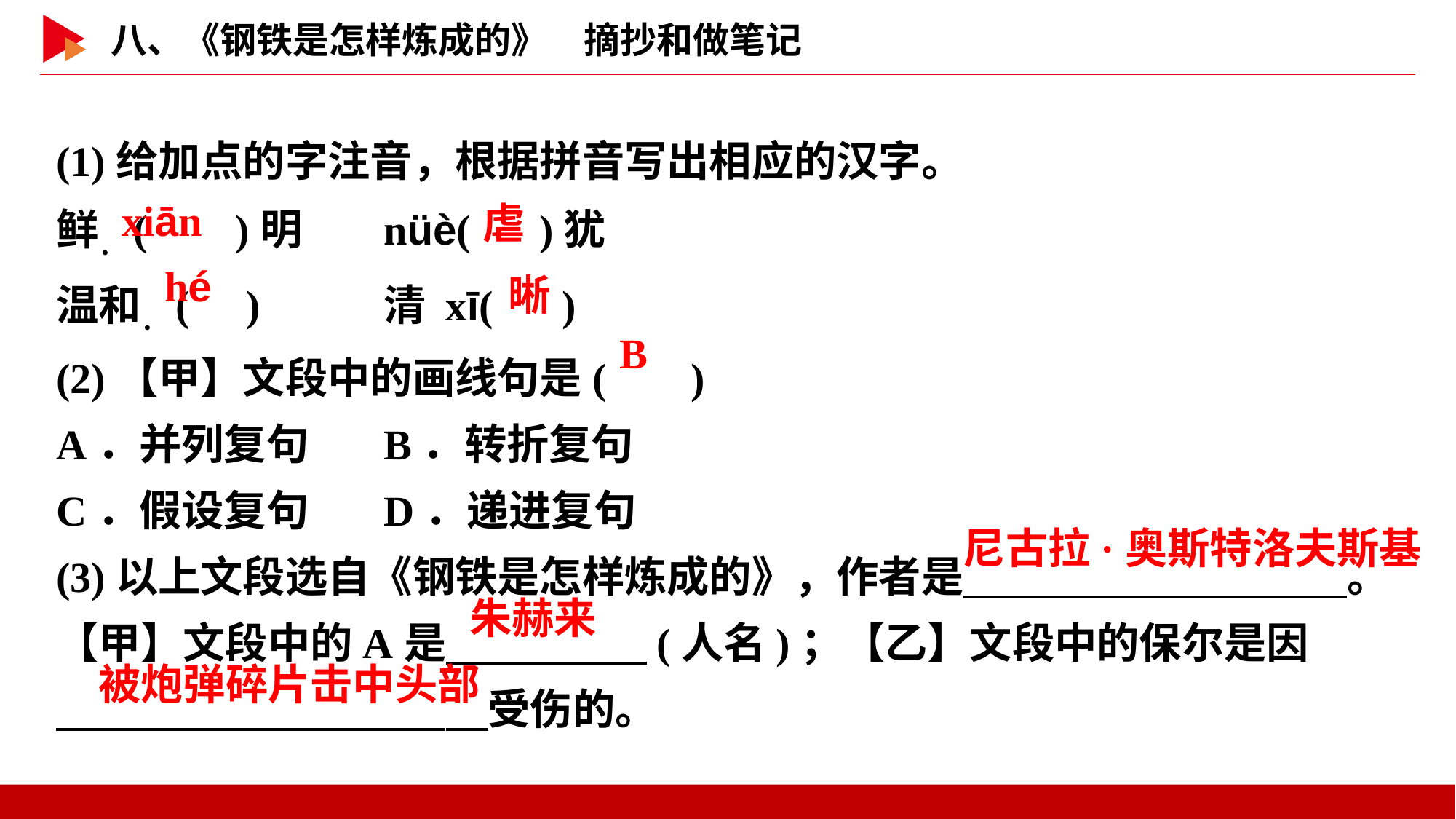

(1)给加点的字注音，根据拼音写出相应的汉字。
鲜．(        )明	nüè(      )犹
温和．(     )		清 xī(      )
(2)【甲】文段中的画线句是(        )
A．并列复句	B．转折复句
C．假设复句	D．递进复句
(3)以上文段选自《钢铁是怎样炼成的》，作者是　                               　。【甲】文段中的A是　            　(人名)；【乙】文段中的保尔是因
　                                    　受伤的。
 xiān
   虐
 hé
   晰
   B

尼古拉·奥斯特洛夫斯基
朱赫来
被炮弹碎片击中头部